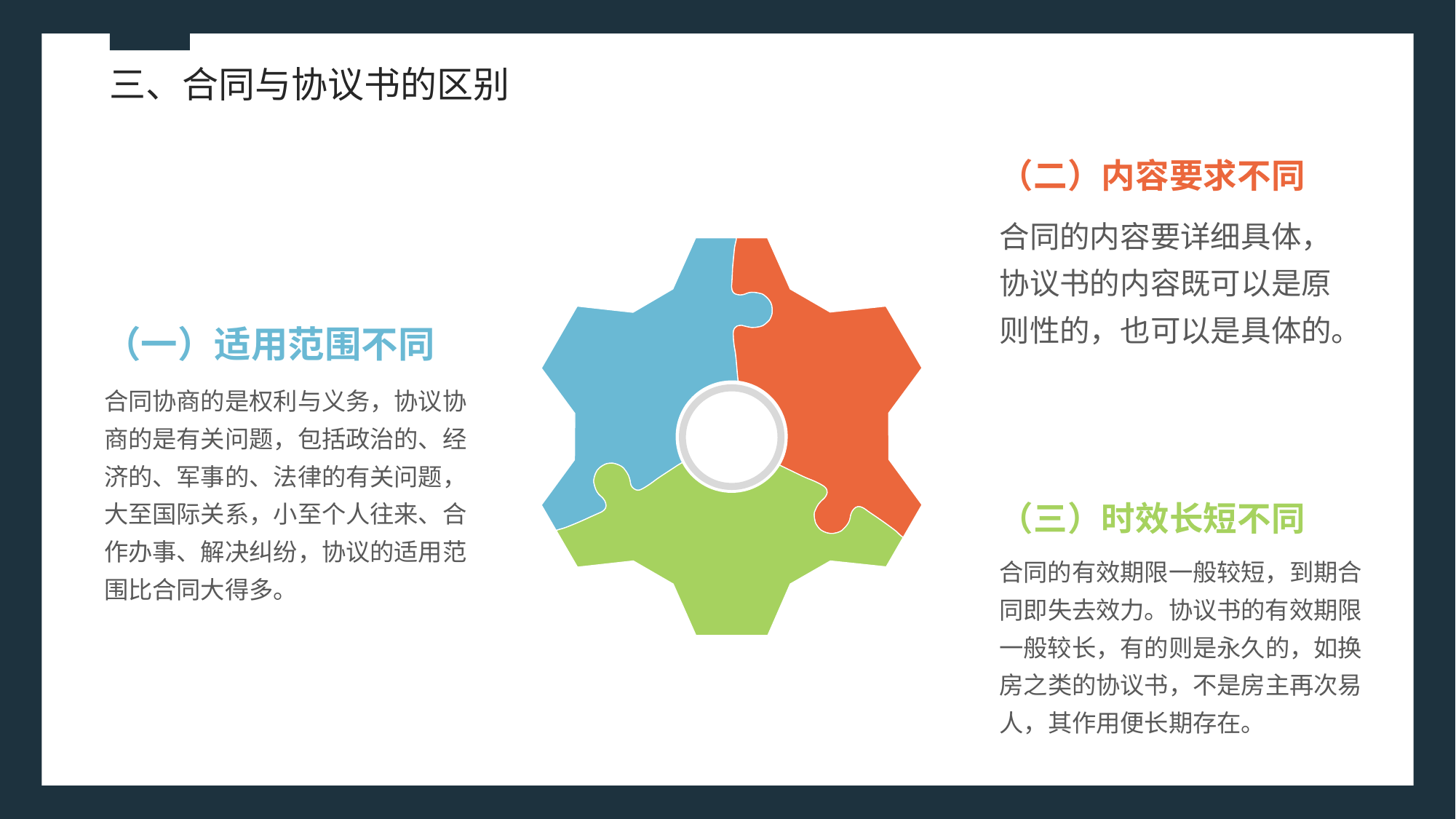

三、合同与协议书的区别
（二）内容要求不同
合同的内容要详细具体，协议书的内容既可以是原则性的，也可以是具体的。

（一）适用范围不同
合同协商的是权利与义务，协议协商的是有关问题，包括政治的、经济的、军事的、法律的有关问题，大至国际关系，小至个人往来、合作办事、解决纠纷，协议的适用范围比合同大得多。

（三）时效长短不同
合同的有效期限一般较短，到期合同即失去效力。协议书的有效期限一般较长，有的则是永久的，如换房之类的协议书，不是房主再次易人，其作用便长期存在。